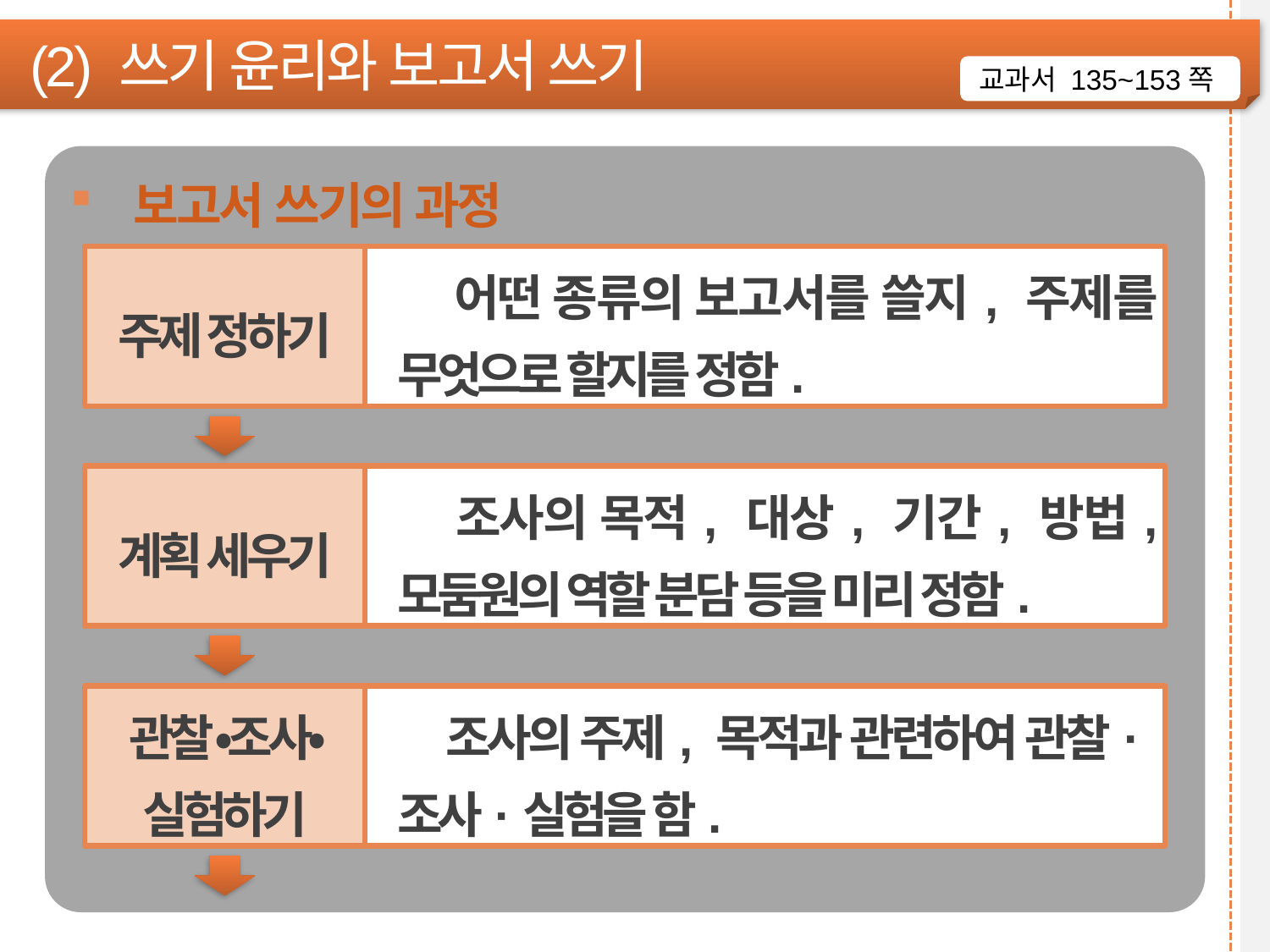

(2) 쓰기 윤리와 보고서 쓰기
교과서 135~153쪽

보고서 쓰기의 과정
주제 정하기
   어떤 종류의 보고서를 쓸지, 주제를 무엇으로 할지를 정함.

계획 세우기
   조사의 목적, 대상, 기간, 방법, 모둠원의 역할 분담 등을 미리 정함.

관찰‧조사‧실험하기
   조사의 주제, 목적과 관련하여 관찰·조사·실험을 함.